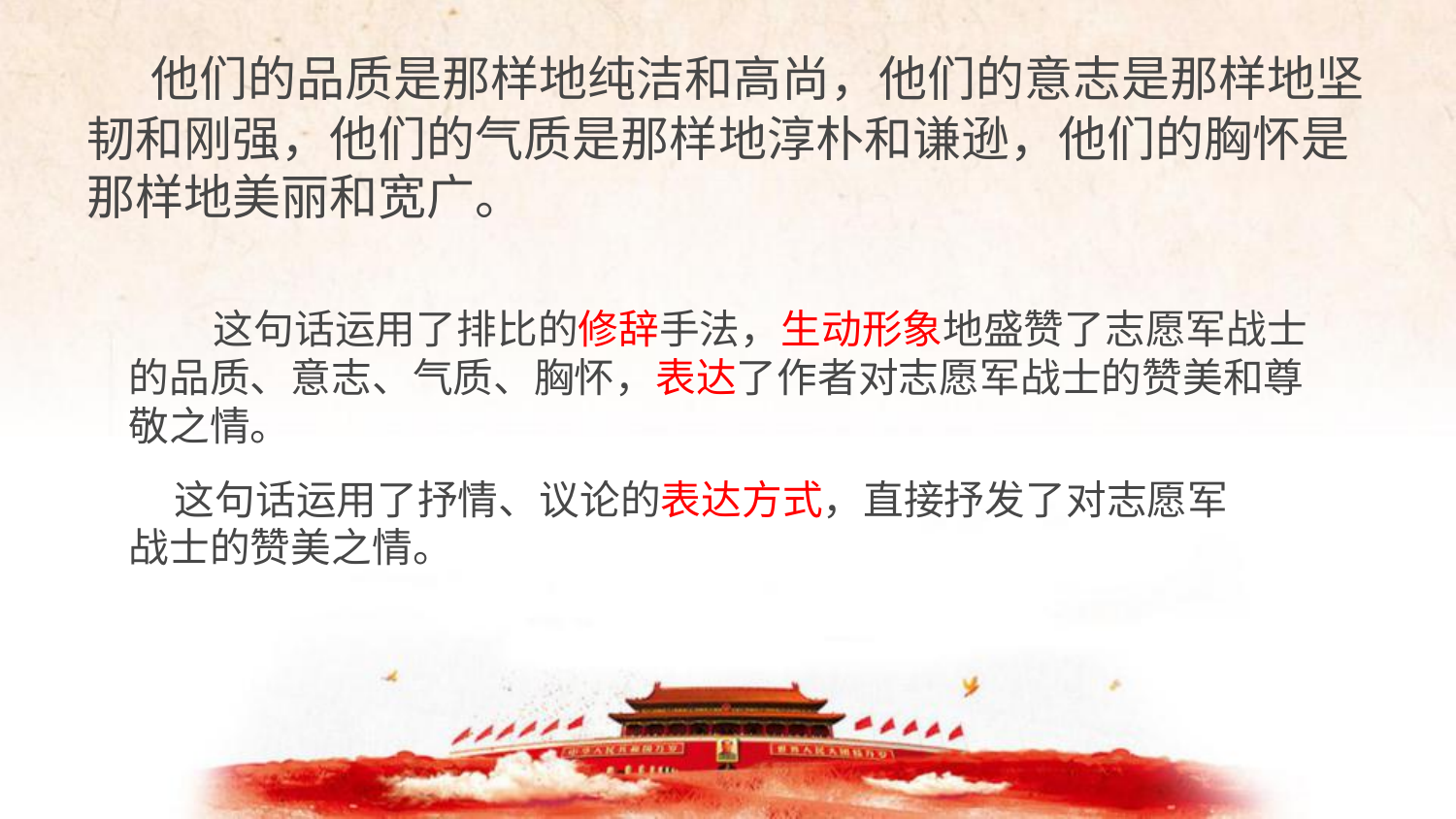

# 他们的品质是那样地纯洁和高尚，他们的意志是那样地坚韧和刚强，他们的气质是那样地淳朴和谦逊，他们的胸怀是那样地美丽和宽广。
         这句话运用了排比的修辞手法，生动形象地盛赞了志愿军战士的品质、意志、气质、胸怀，表达了作者对志愿军战士的赞美和尊敬之情。
    这句话运用了抒情、议论的表达方式，直接抒发了对志愿军战士的赞美之情。